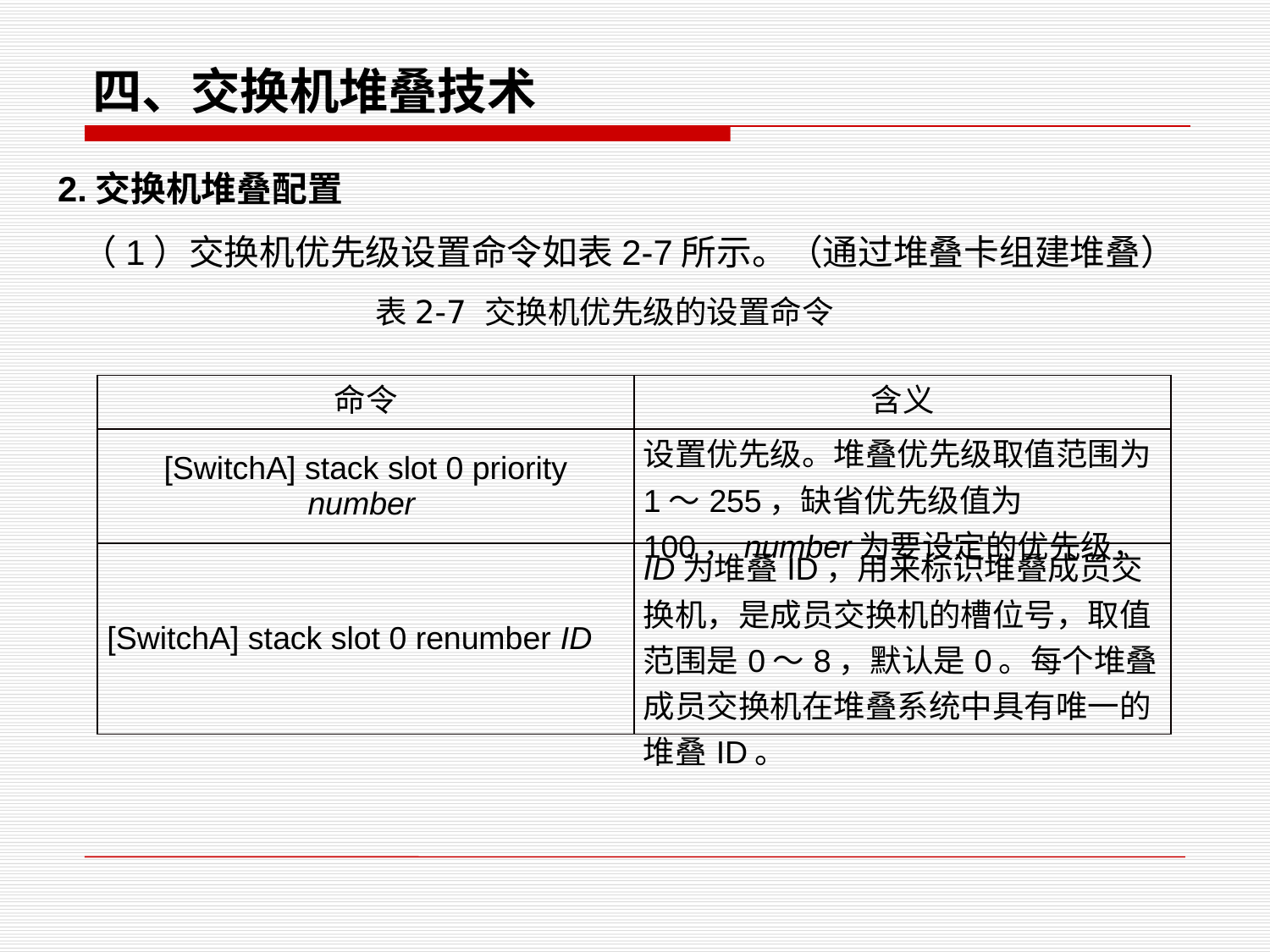

四、交换机堆叠技术
2.交换机堆叠配置
  （1）交换机优先级设置命令如表2-7所示。（通过堆叠卡组建堆叠）
表2-7 交换机优先级的设置命令
| 命令 | 含义 |
| --- | --- |
| [SwitchA] stack slot 0 priority number | 设置优先级。堆叠优先级取值范围为1～255，缺省优先级值为100，number为要设定的优先级， |
| [SwitchA] stack slot 0 renumber ID | ID为堆叠ID，用来标识堆叠成员交换机，是成员交换机的槽位号，取值范围是0～8，默认是0。每个堆叠成员交换机在堆叠系统中具有唯一的堆叠ID。 |
87